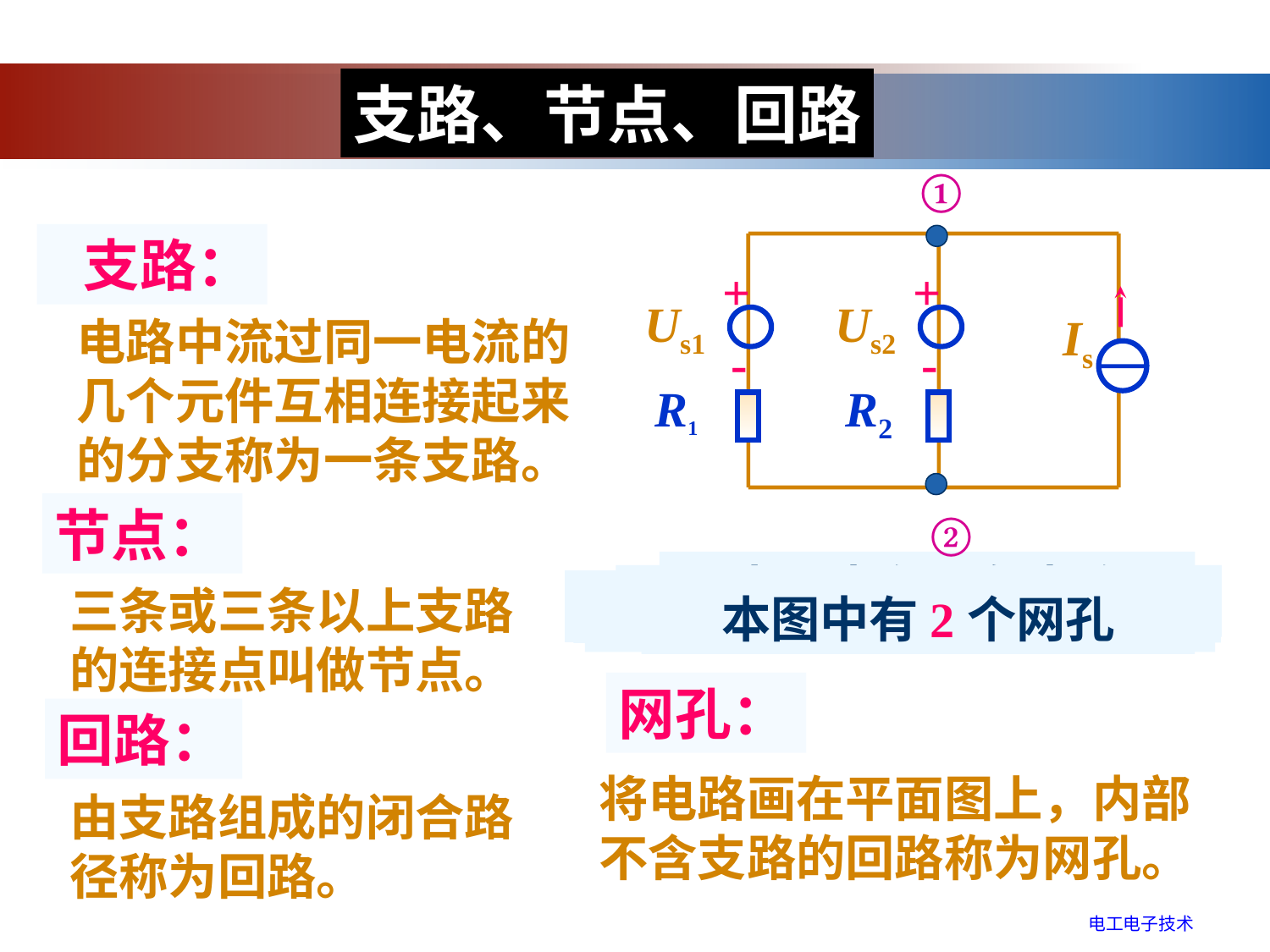

支路、节点、回路
①
  支路：

+
Us1

-
R1

+
Us2

-
R2

Is

电路中流过同一电流的几个元件互相连接起来的分支称为一条支路。

节点：
②
本图中有?条支路
本图中有3条支路
本图中有3个回路
本图中有2个结点
本图中有?个结点
本图中有?个回路
三条或三条以上支路的连接点叫做节点。
本图中有?个网孔
本图中有2个网孔
网孔：
回路：
将电路画在平面图上，内部不含支路的回路称为网孔。
由支路组成的闭合路径称为回路。
电工电子技术